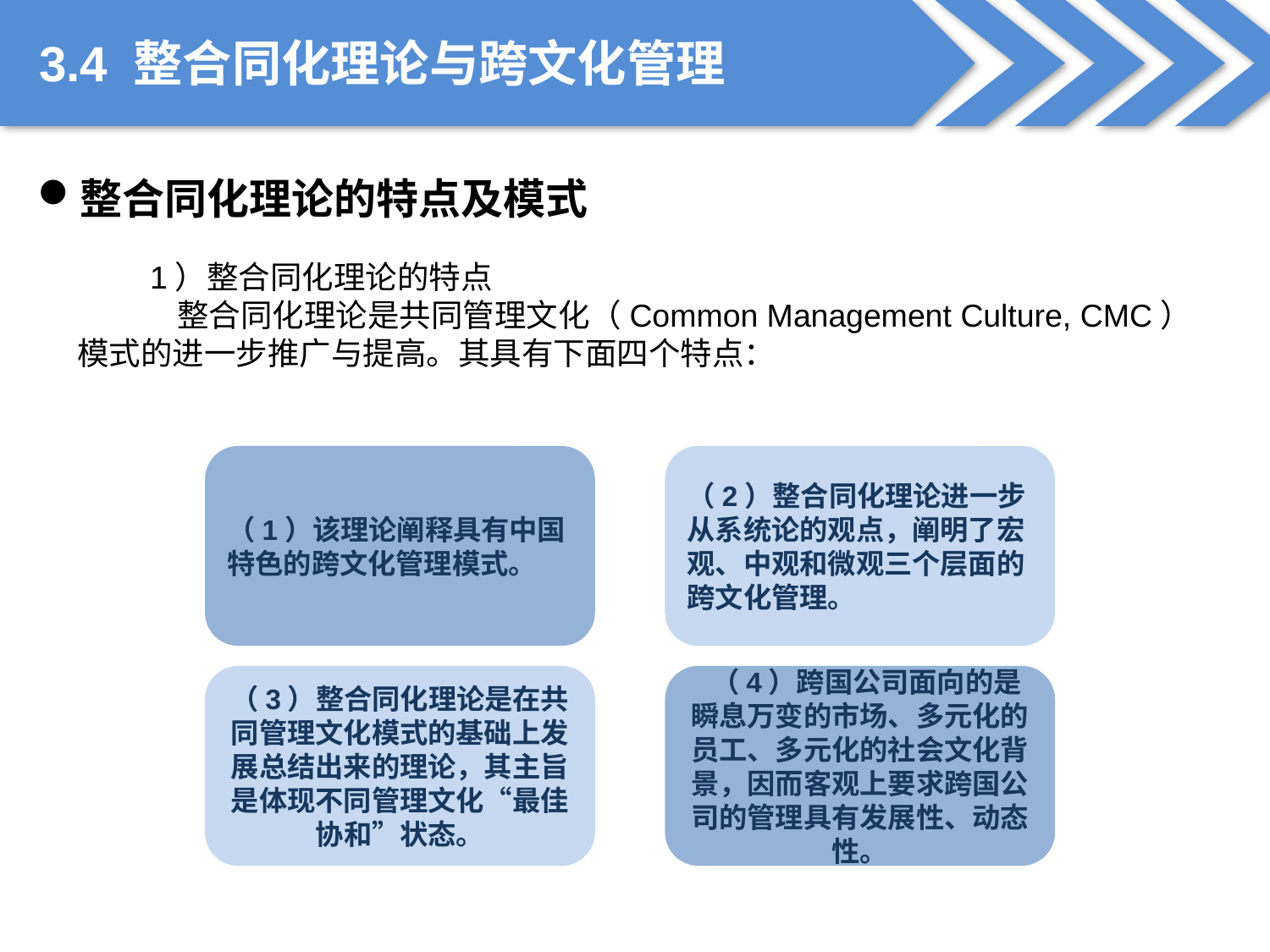

3.4 整合同化理论与跨文化管理
整合同化理论的特点及模式
 1）整合同化理论的特点
    整合同化理论是共同管理文化（Common Management Culture, CMC）模式的进一步推广与提高。其具有下面四个特点：
（1）该理论阐释具有中国特色的跨文化管理模式。
（2）整合同化理论进一步从系统论的观点，阐明了宏观、中观和微观三个层面的跨文化管理。
（3）整合同化理论是在共同管理文化模式的基础上发展总结出来的理论，其主旨是体现不同管理文化“最佳协和”状态。
 （4）跨国公司面向的是瞬息万变的市场、多元化的员工、多元化的社会文化背景，因而客观上要求跨国公司的管理具有发展性、动态性。